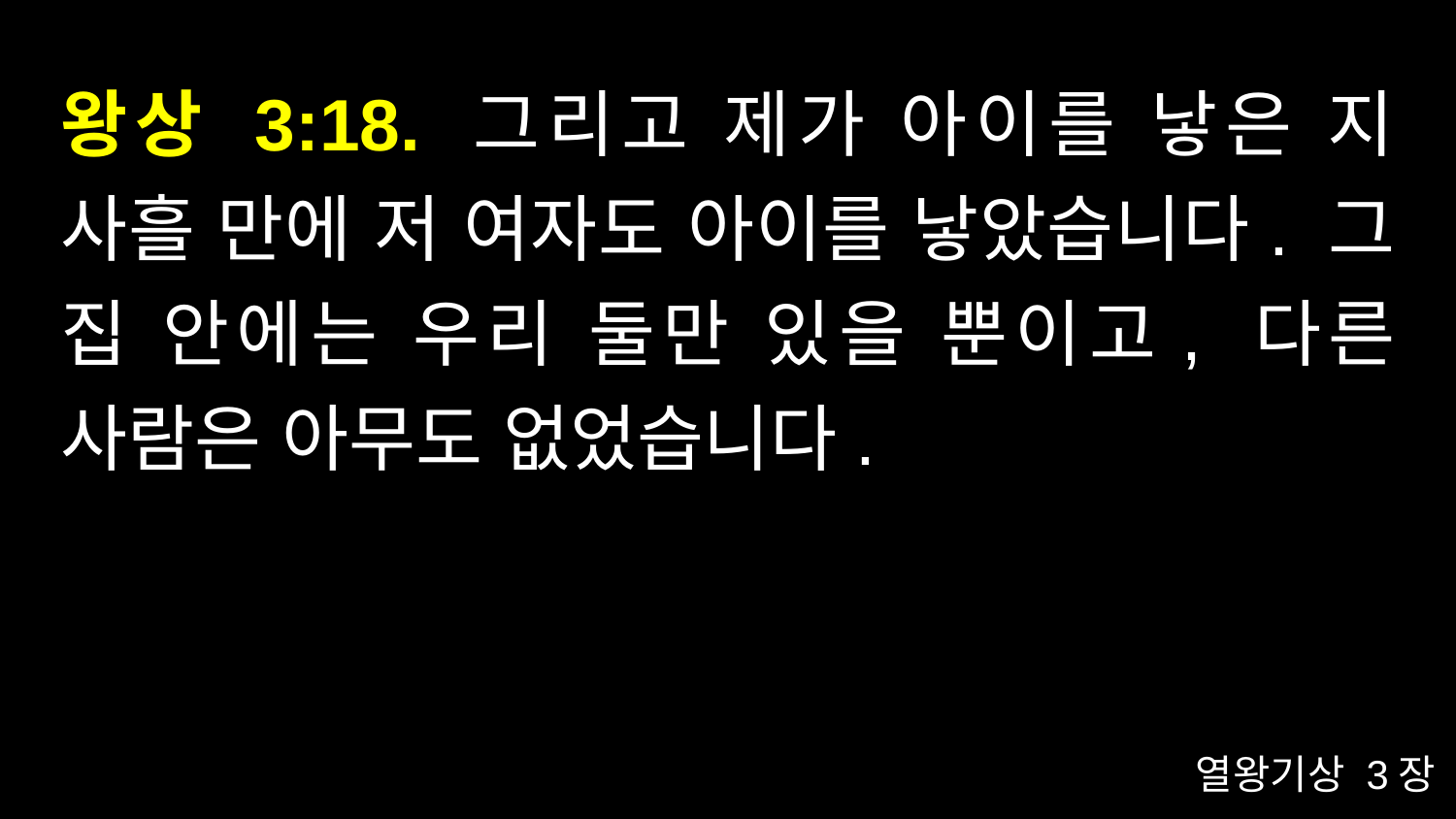

# 왕상 3:18. 그리고 제가 아이를 낳은 지 사흘 만에 저 여자도 아이를 낳았습니다. 그 집 안에는 우리 둘만 있을 뿐이고, 다른 사람은 아무도 없었습니다.
열왕기상 3장